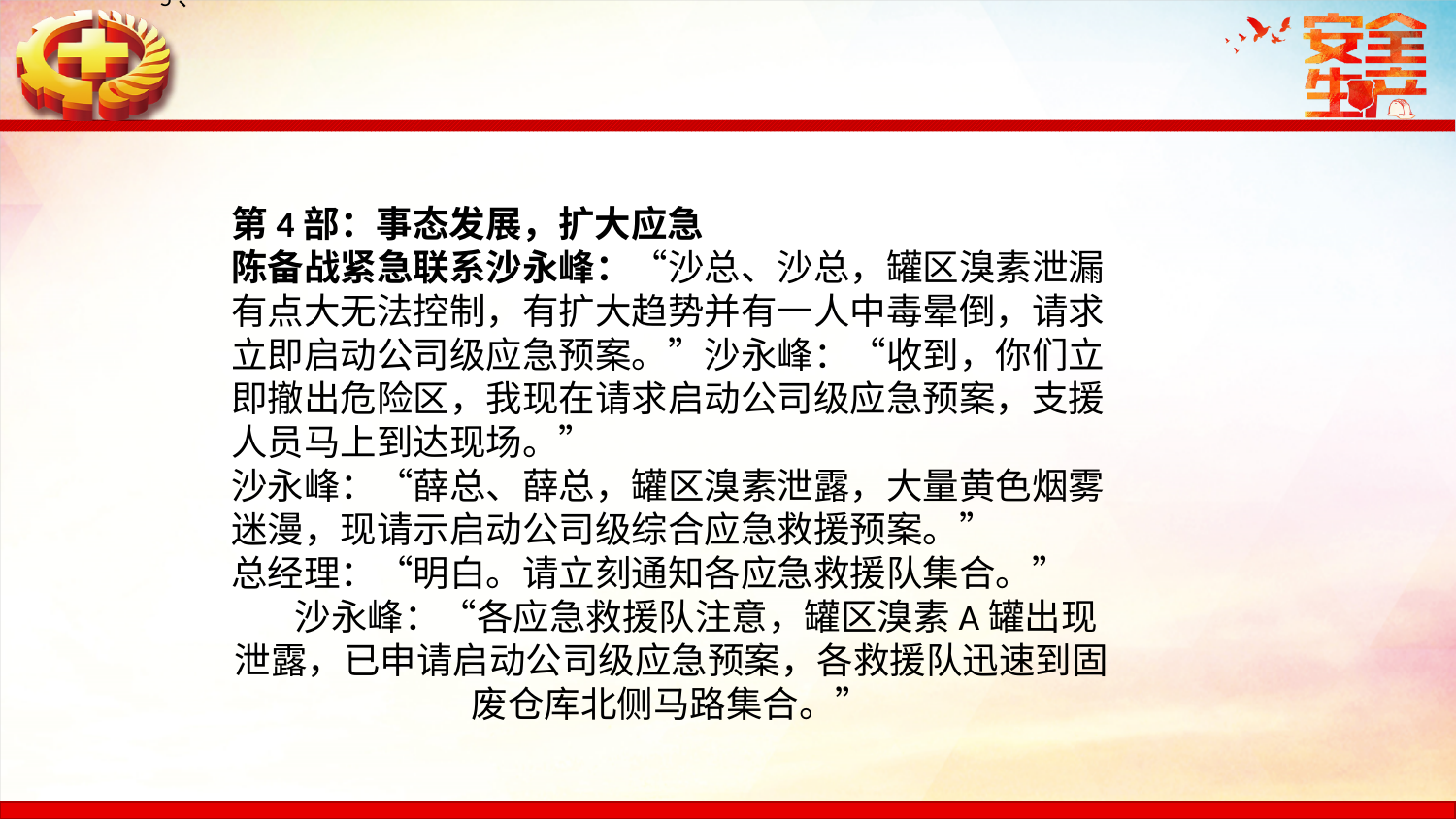

5、
第4部：事态发展，扩大应急 陈备战紧急联系沙永峰：“沙总、沙总，罐区溴素泄漏有点大无法控制，有扩大趋势并有一人中毒晕倒，请求立即启动公司级应急预案。”沙永峰：“收到，你们立即撤出危险区，我现在请求启动公司级应急预案，支援人员马上到达现场。”沙永峰：“薛总、薛总，罐区溴素泄露，大量黄色烟雾迷漫，现请示启动公司级综合应急救援预案。”总经理：“明白。请立刻通知各应急救援队集合。”沙永峰：“各应急救援队注意，罐区溴素A罐出现泄露，已申请启动公司级应急预案，各救援队迅速到固废仓库北侧马路集合。”